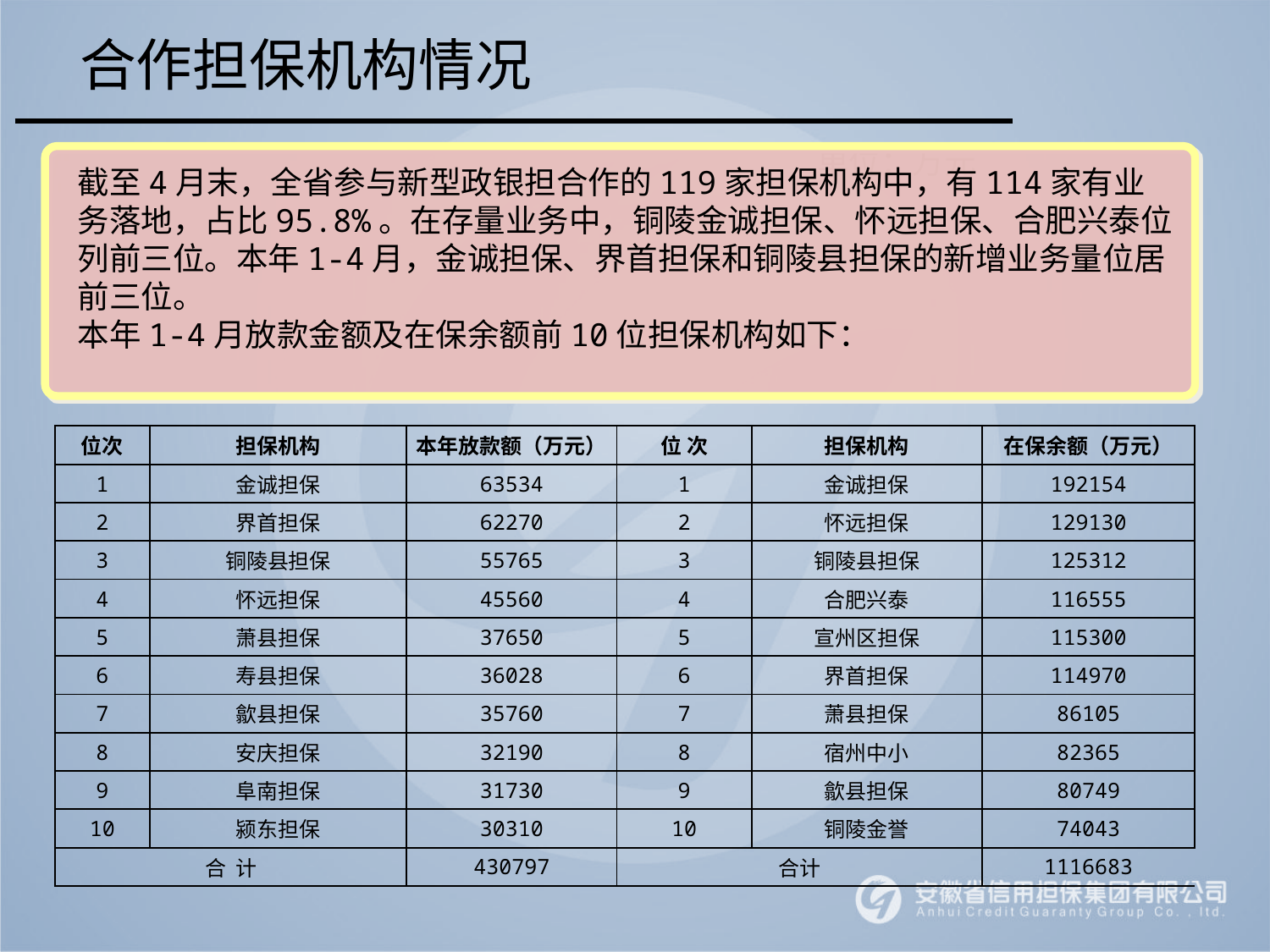

合作担保机构情况
单位：万元

截至4月末，全省参与新型政银担合作的119家担保机构中，有114家有业务落地，占比95.8%。在存量业务中，铜陵金诚担保、怀远担保、合肥兴泰位列前三位。本年1-4月，金诚担保、界首担保和铜陵县担保的新增业务量位居前三位。
本年1-4月放款金额及在保余额前10位担保机构如下：

| 位次 | 担保机构 | 本年放款额（万元） | 位 次 | 担保机构 | 在保余额（万元） |
| --- | --- | --- | --- | --- | --- |
| 1 | 金诚担保 | 63534 | 1 | 金诚担保 | 192154 |
| 2 | 界首担保 | 62270 | 2 | 怀远担保 | 129130 |
| 3 | 铜陵县担保 | 55765 | 3 | 铜陵县担保 | 125312 |
| 4 | 怀远担保 | 45560 | 4 | 合肥兴泰 | 116555 |
| 5 | 萧县担保 | 37650 | 5 | 宣州区担保 | 115300 |
| 6 | 寿县担保 | 36028 | 6 | 界首担保 | 114970 |
| 7 | 歙县担保 | 35760 | 7 | 萧县担保 | 86105 |
| 8 | 安庆担保 | 32190 | 8 | 宿州中小 | 82365 |
| 9 | 阜南担保 | 31730 | 9 | 歙县担保 | 80749 |
| 10 | 颍东担保 | 30310 | 10 | 铜陵金誉 | 74043 |
| 合 计 |  | 430797 | 合计 |  | 1116683 |